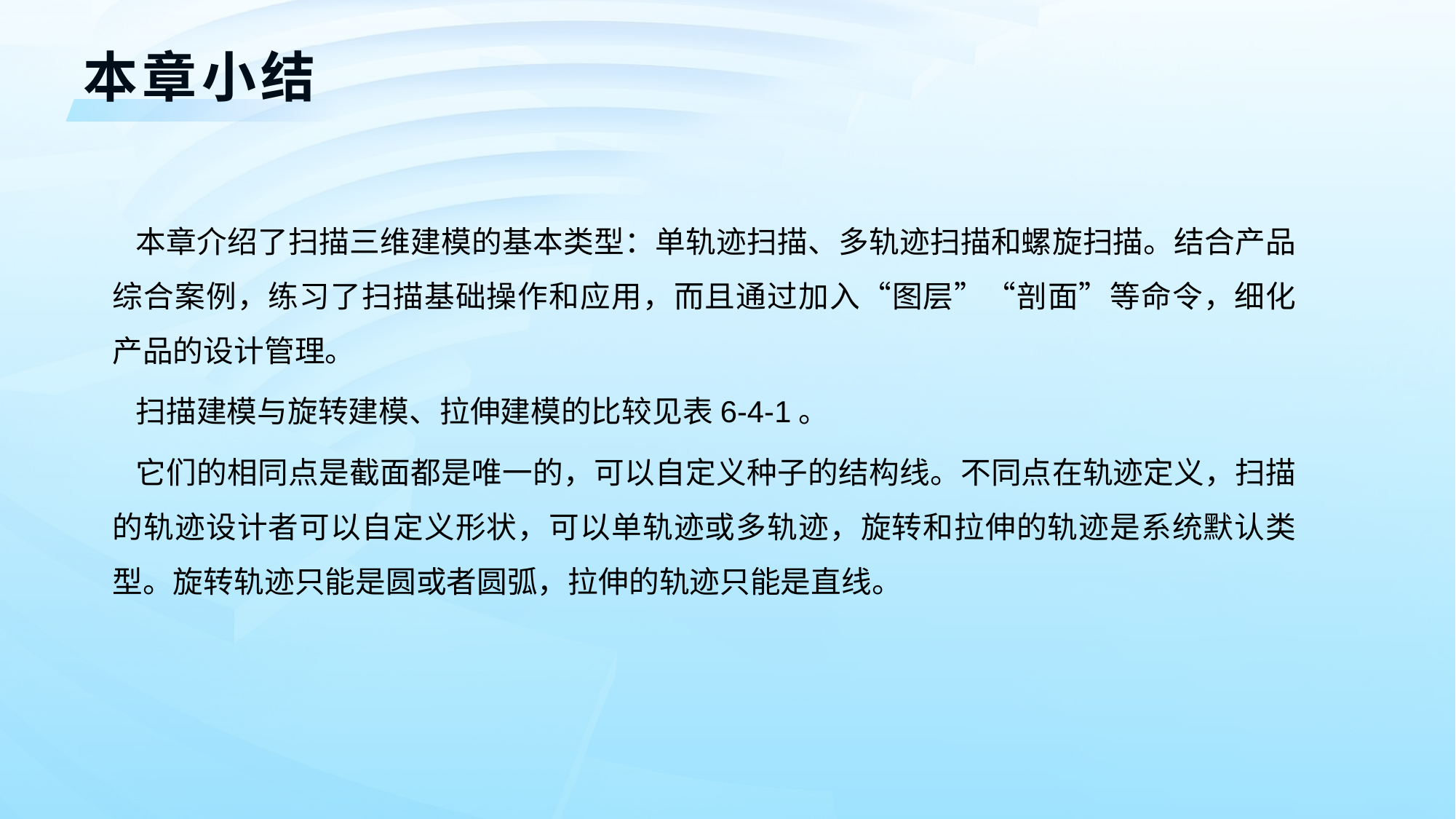

本章小结
本章介绍了扫描三维建模的基本类型：单轨迹扫描、多轨迹扫描和螺旋扫描。结合产品综合案例，练习了扫描基础操作和应用，而且通过加入“图层”“剖面”等命令，细化产品的设计管理。
扫描建模与旋转建模、拉伸建模的比较见表6-4-1。
它们的相同点是截面都是唯一的，可以自定义种子的结构线。不同点在轨迹定义，扫描的轨迹设计者可以自定义形状，可以单轨迹或多轨迹，旋转和拉伸的轨迹是系统默认类型。旋转轨迹只能是圆或者圆弧，拉伸的轨迹只能是直线。